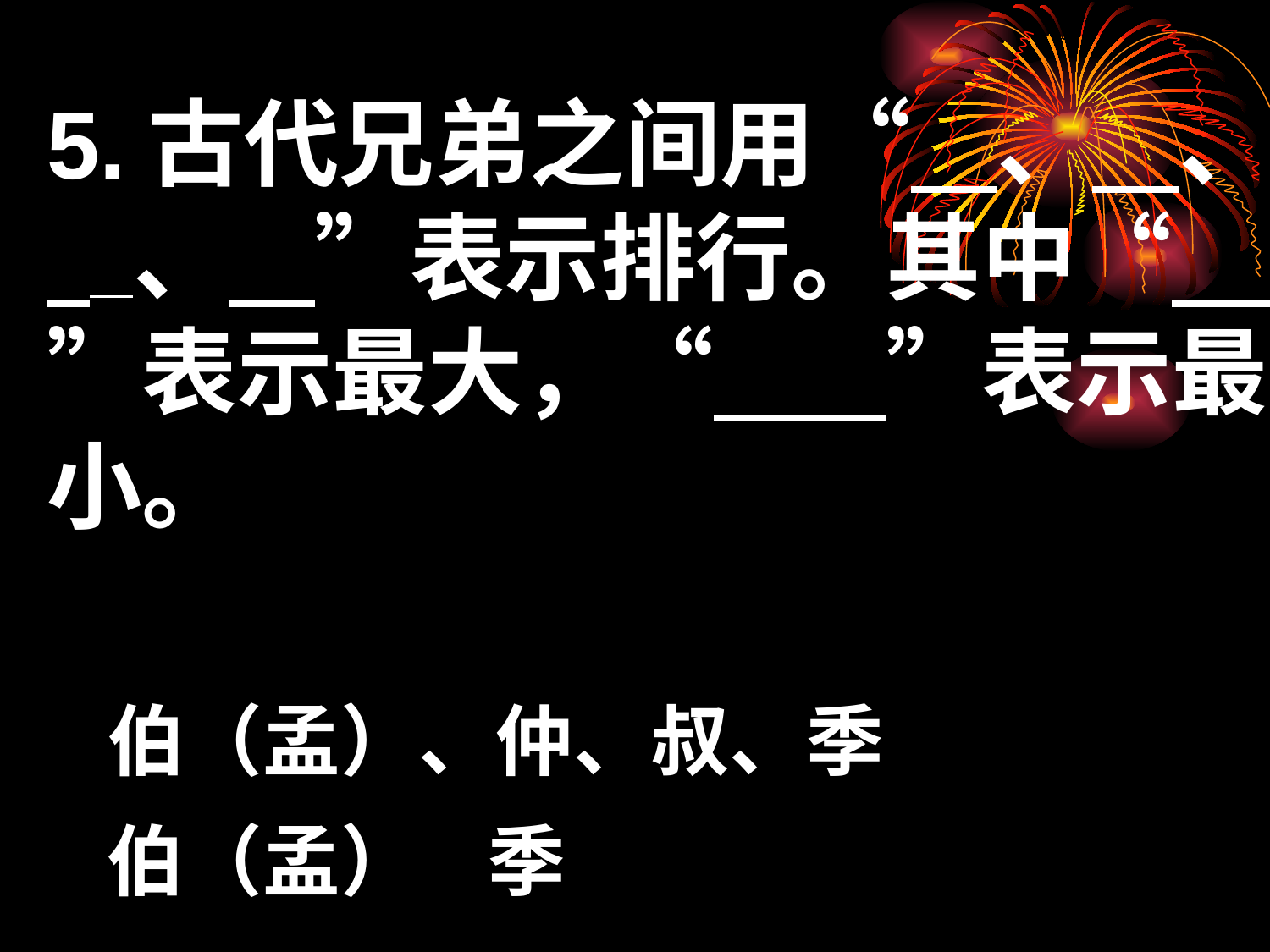

5.古代兄弟之间用“    、    、         、    ”表示排行。其中“      ”表示最大，“        ”表示最小。

伯（孟）、仲、叔、季
伯（孟）
  季